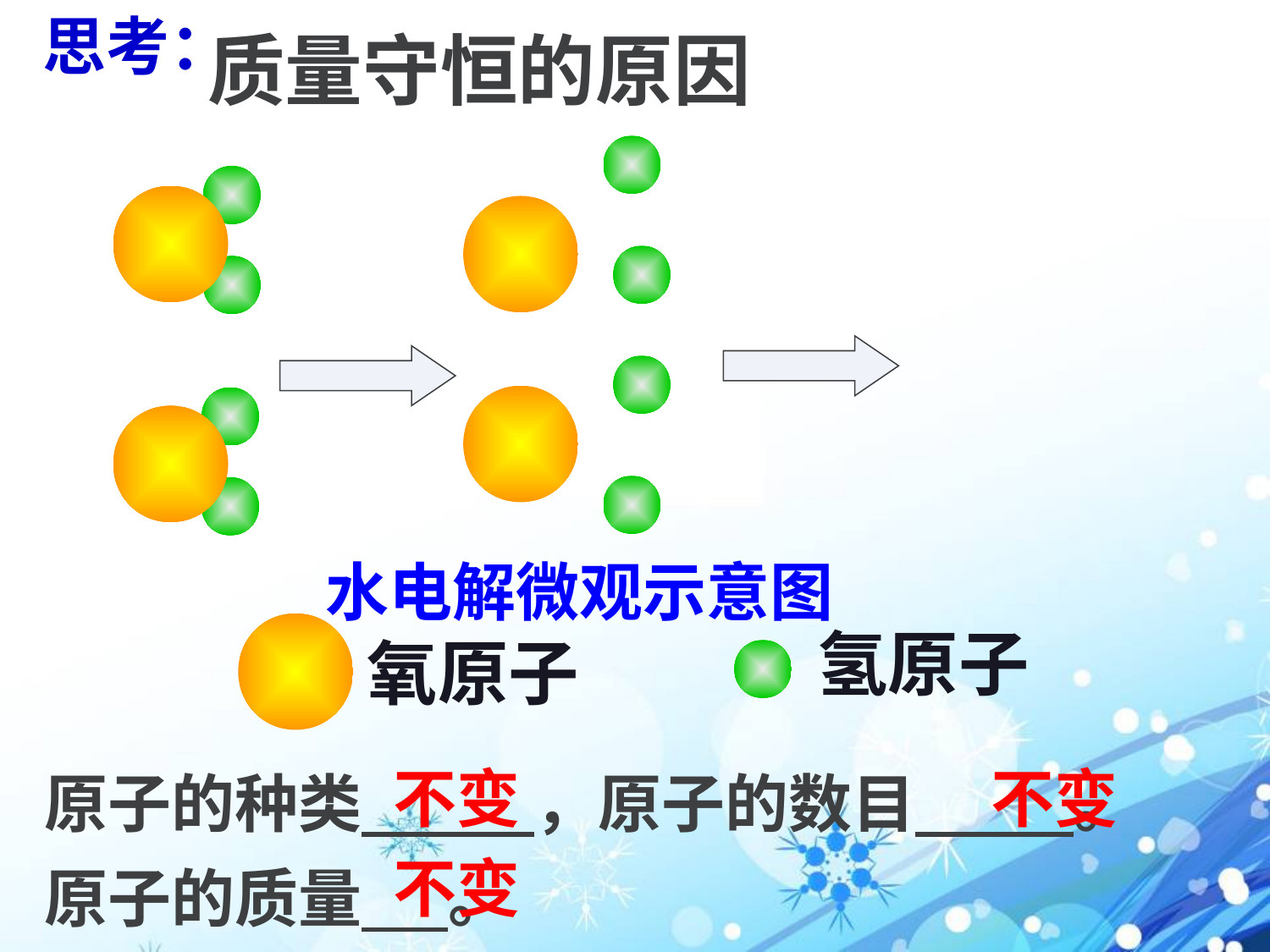

思考：
质量守恒的原因

水电解微观示意图
氢原子

氧原子

不变
不变
原子的种类            ，原子的数目           。
不变
原子的质量      。